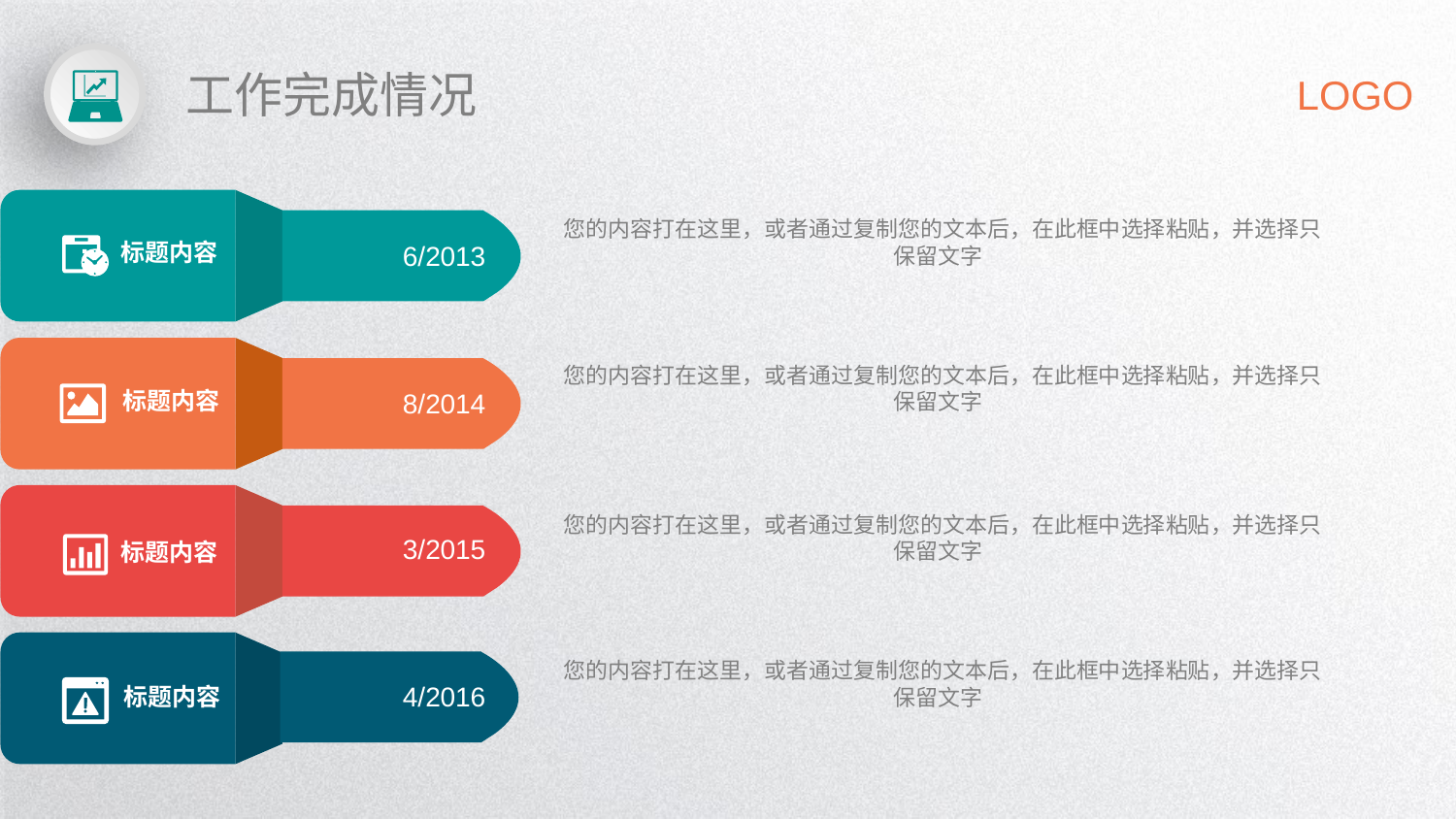

工作完成情况
LOGO

标题内容

6/2013
 您的内容打在这里，或者通过复制您的文本后，在此框中选择粘贴，并选择只保留文字

标题内容

8/2014
 您的内容打在这里，或者通过复制您的文本后，在此框中选择粘贴，并选择只保留文字

标题内容
3/2015

 您的内容打在这里，或者通过复制您的文本后，在此框中选择粘贴，并选择只保留文字

标题内容

4/2016
 您的内容打在这里，或者通过复制您的文本后，在此框中选择粘贴，并选择只保留文字